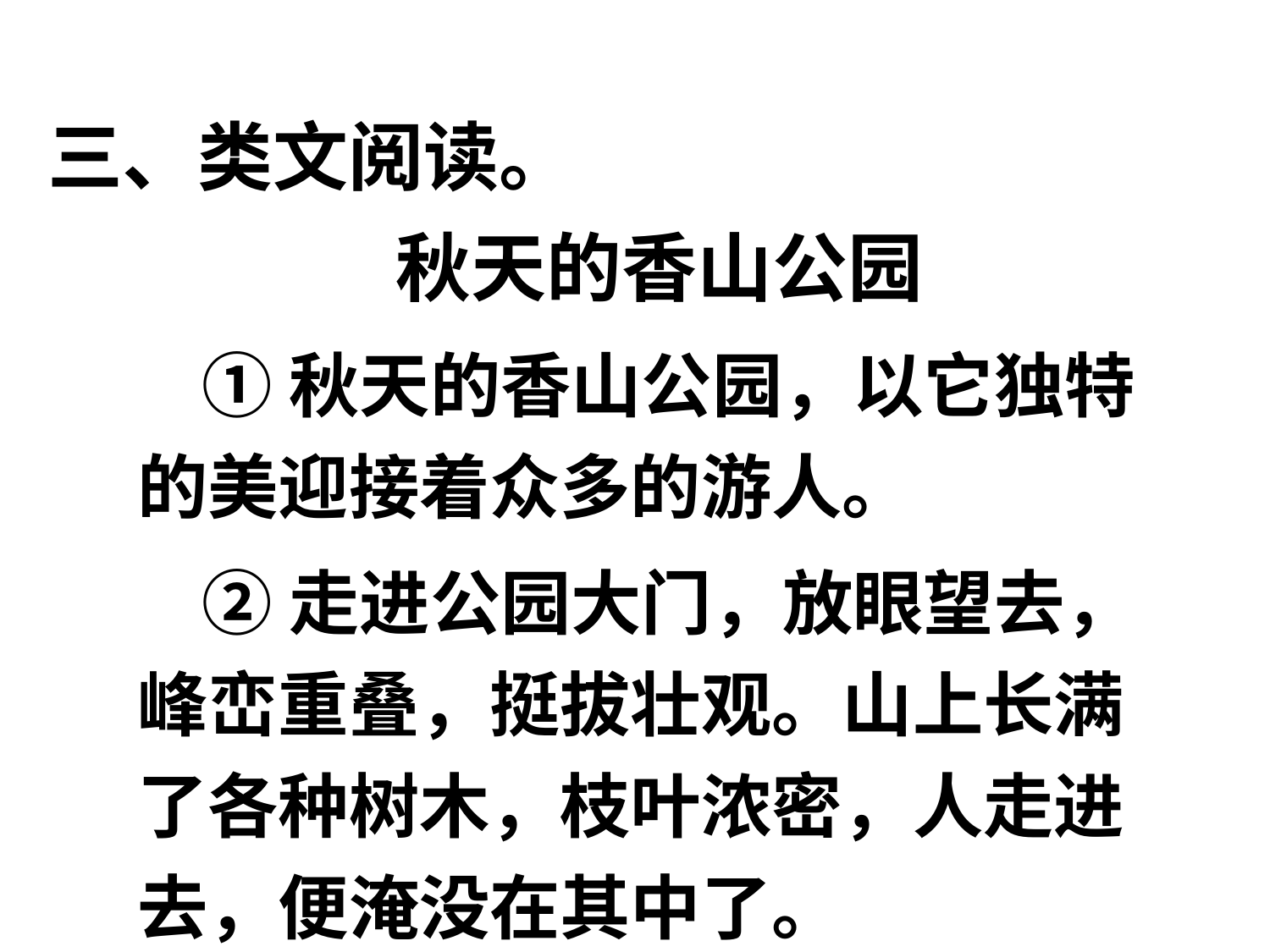

三、类文阅读。
秋天的香山公园
    ①秋天的香山公园，以它独特的美迎接着众多的游人。
    ②走进公园大门，放眼望去，峰峦重叠，挺拔壮观。山上长满了各种树木，枝叶浓密，人走进去，便淹没在其中了。